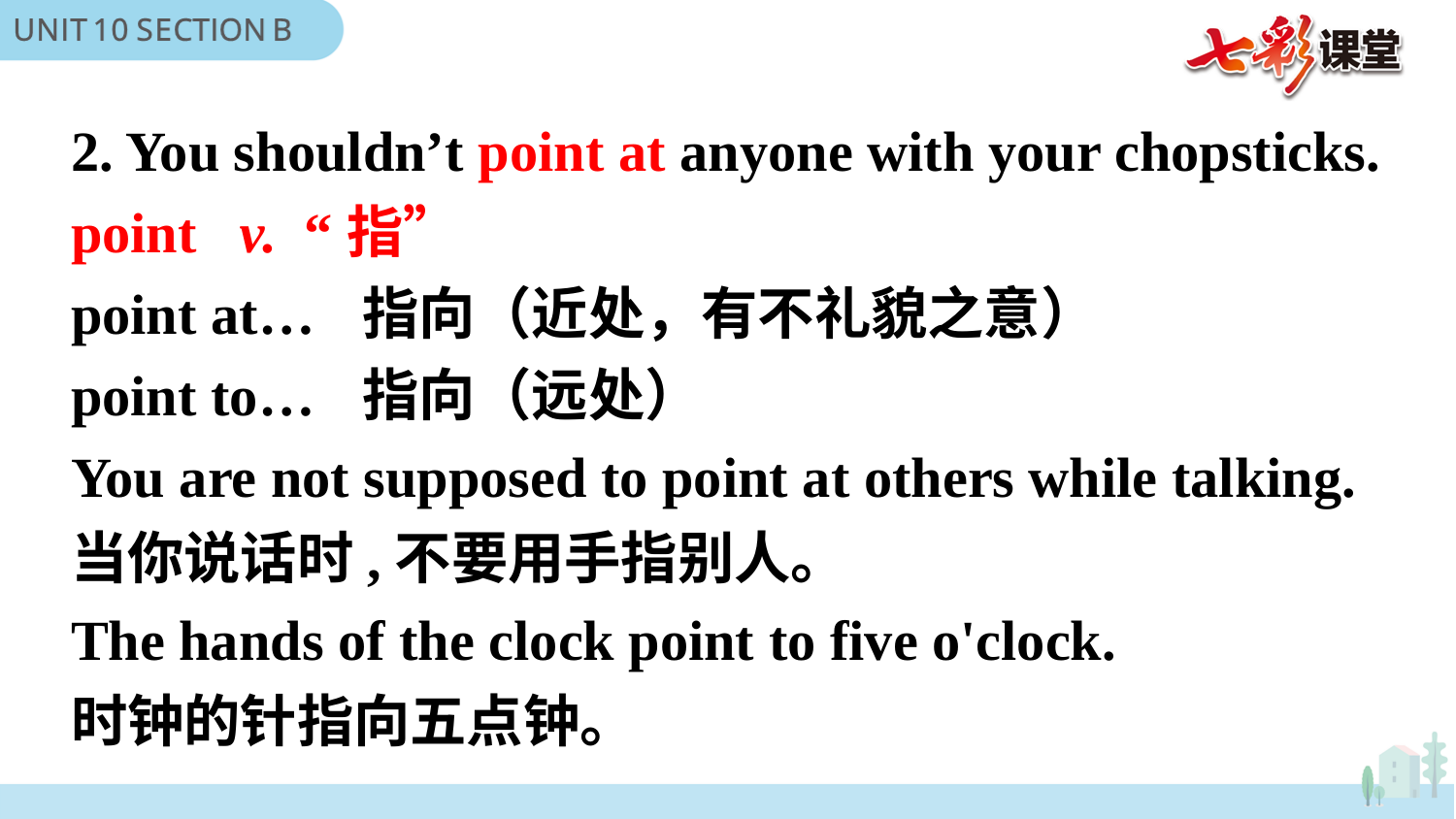

2. You shouldn’t point at anyone with your chopsticks.
point   v.  “指”
point at…	指向（近处，有不礼貌之意）
point to…	指向（远处）
You are not supposed to point at others while talking.当你说话时,不要用手指别人。
The hands of the clock point to five o'clock.
时钟的针指向五点钟。